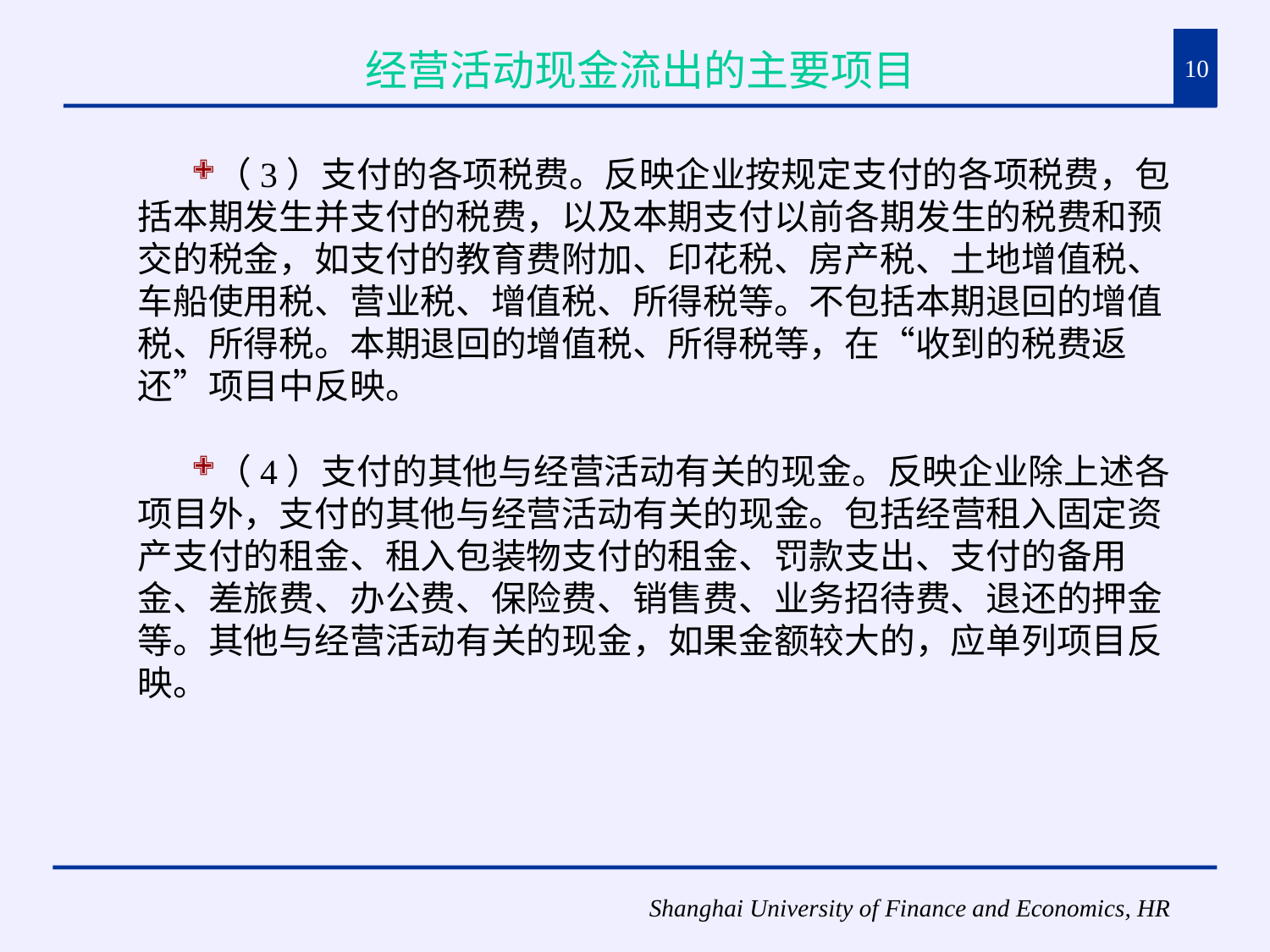

# 经营活动现金流出的主要项目
10
（3）支付的各项税费。反映企业按规定支付的各项税费，包括本期发生并支付的税费，以及本期支付以前各期发生的税费和预交的税金，如支付的教育费附加、印花税、房产税、土地增值税、车船使用税、营业税、增值税、所得税等。不包括本期退回的增值税、所得税。本期退回的增值税、所得税等，在“收到的税费返还”项目中反映。

（4）支付的其他与经营活动有关的现金。反映企业除上述各项目外，支付的其他与经营活动有关的现金。包括经营租入固定资产支付的租金、租入包装物支付的租金、罚款支出、支付的备用金、差旅费、办公费、保险费、销售费、业务招待费、退还的押金等。其他与经营活动有关的现金，如果金额较大的，应单列项目反映。